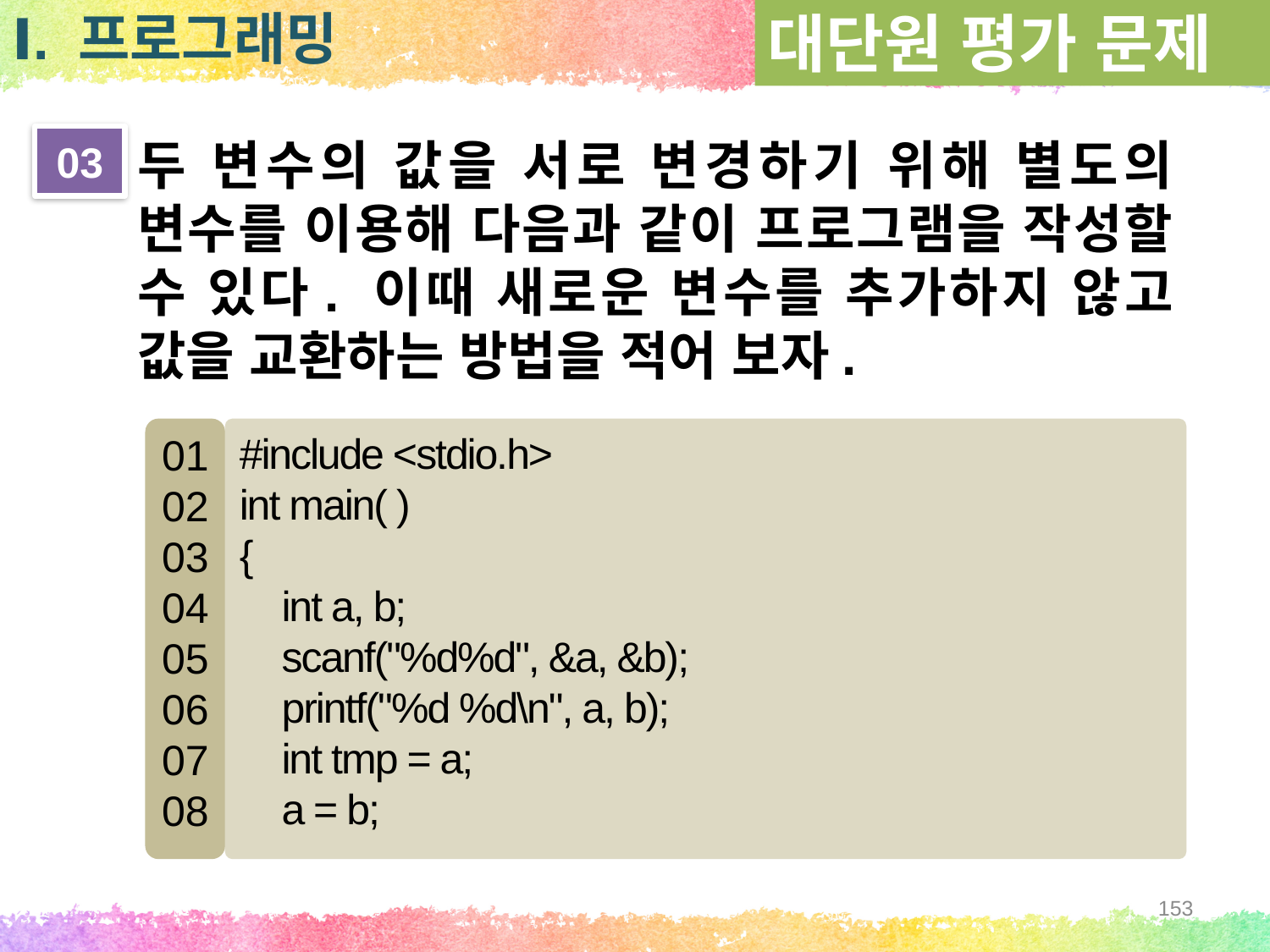

대단원 평가 문제
Ⅰ. 프로그래밍
03
두 변수의 값을 서로 변경하기 위해 별도의 변수를 이용해 다음과 같이 프로그램을 작성할 수 있다. 이때 새로운 변수를 추가하지 않고 값을 교환하는 방법을 적어 보자.
01
02
03
04
05
06
07
08
#include <stdio.h>
int main( )
{
    int a, b;
    scanf("%d%d", &a, &b);
    printf("%d %d\n", a, b);
    int tmp = a;
    a = b;

153